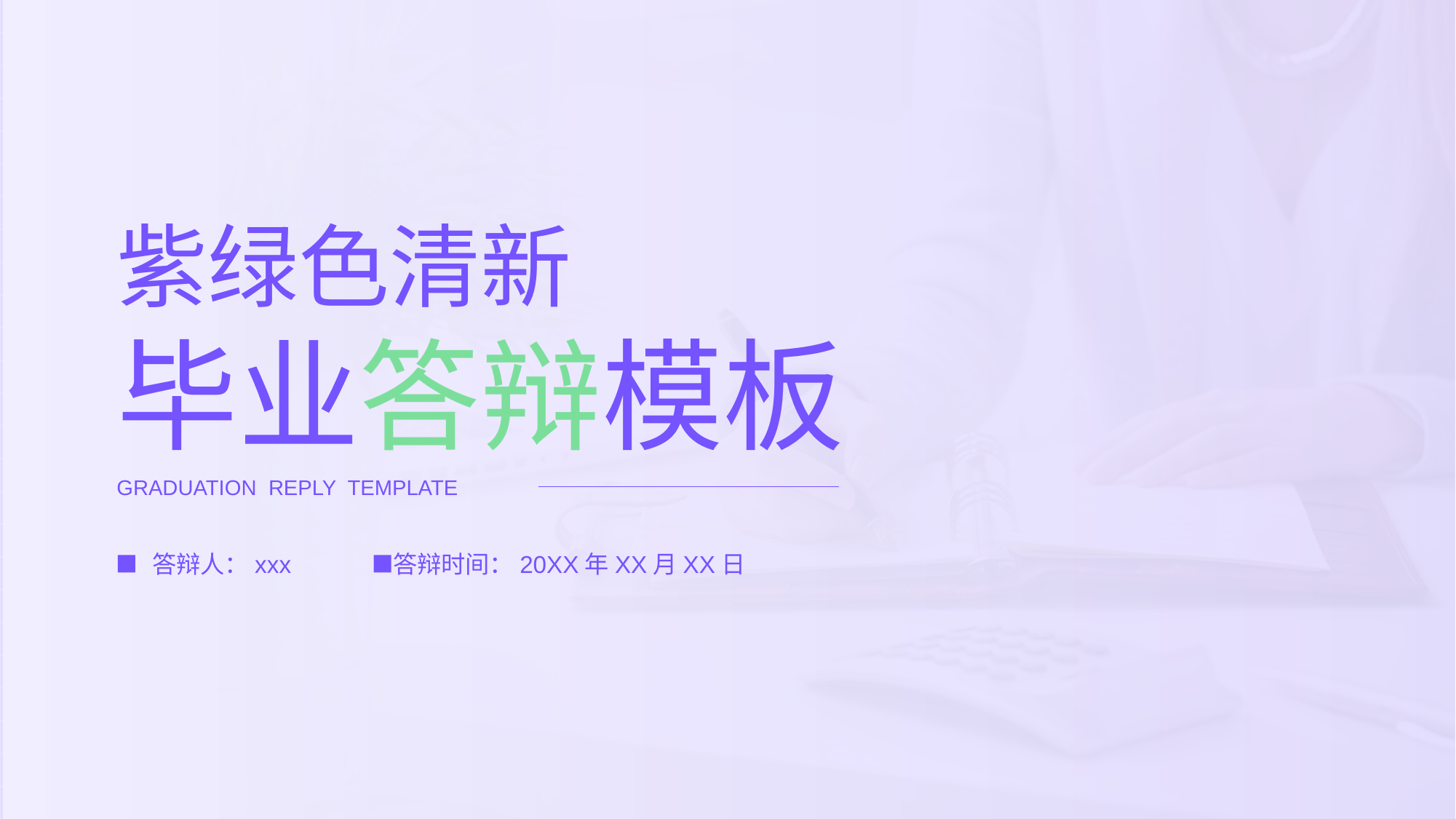

紫绿色清新
毕业答辩模板
GRADUATION  REPLY  TEMPLATE
答辩人：xxx

答辩时间：20XX年XX月XX日